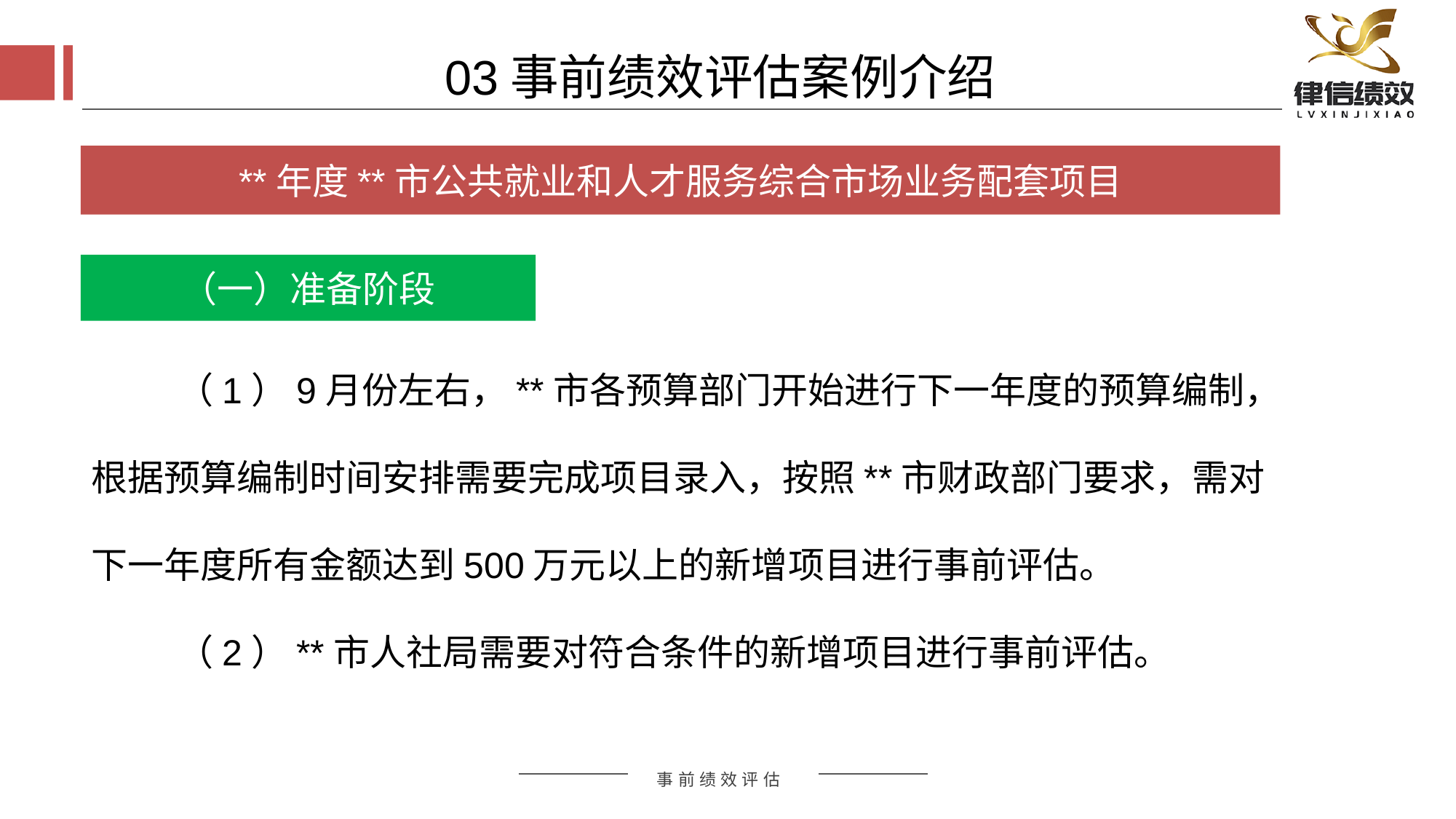

03事前绩效评估案例介绍
**年度**市公共就业和人才服务综合市场业务配套项目
（一）准备阶段
（1）9月份左右，**市各预算部门开始进行下一年度的预算编制，根据预算编制时间安排需要完成项目录入，按照**市财政部门要求，需对下一年度所有金额达到500万元以上的新增项目进行事前评估。
（2）**市人社局需要对符合条件的新增项目进行事前评估。

评估方式
评估方式